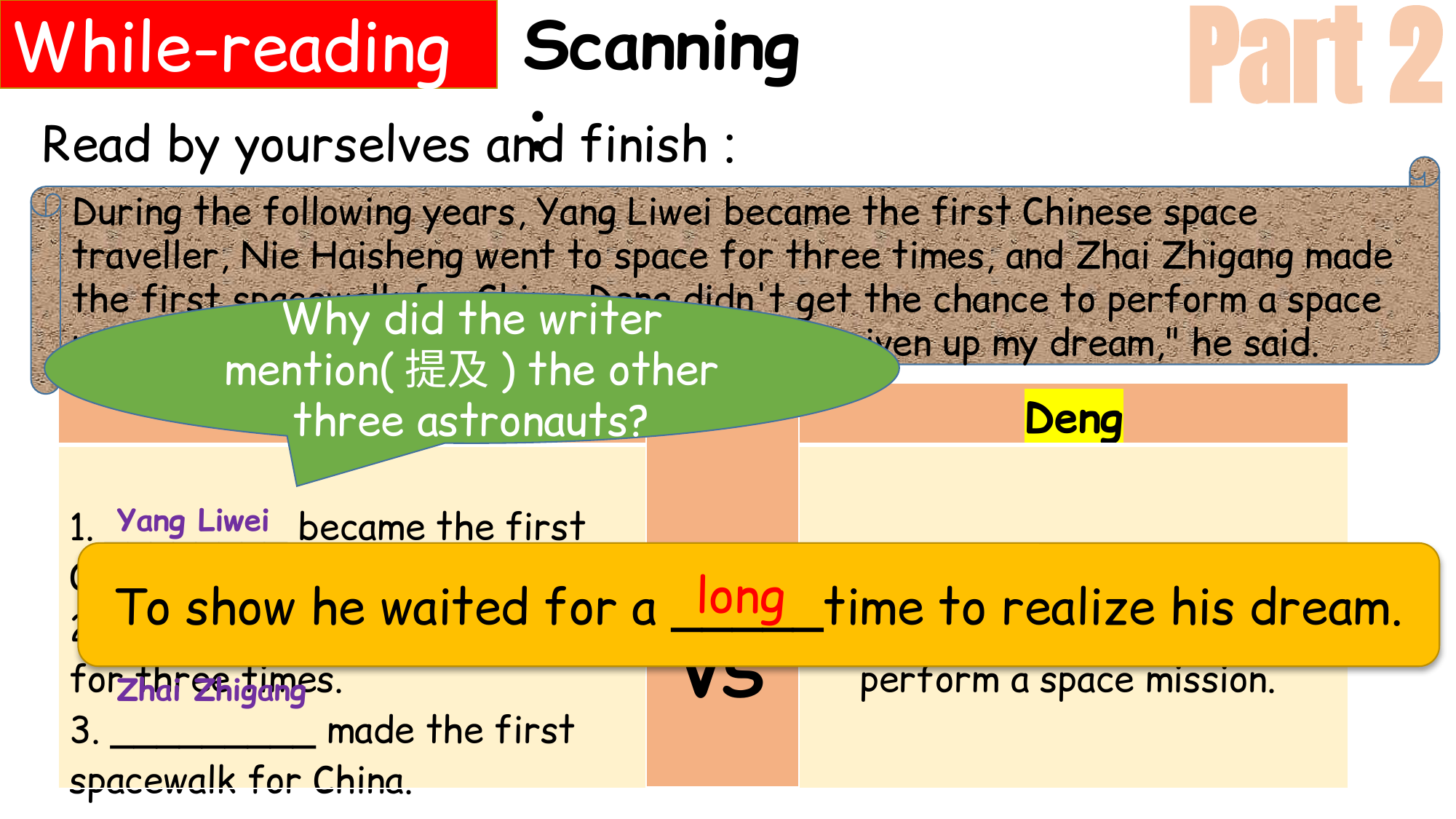

While-reading
Part 2
Scanning:
Read by yourselves and finish :
During the following years, Yang Liwei became the first Chinese space traveller, Nie Haisheng went to space for three times, and Zhai Zhigang made the first spacewalk for China. Deng didn't get the chance to perform a space mission.“T was once in tears,but I have never given up my dream," he said.
Why did the writer mention(提及) the other three astronauts?
| Peers | VS | Deng |
| --- | --- | --- |
| 1. \_\_\_\_\_\_\_\_ became the first Chinese space traveller. 2. \_\_\_\_\_\_\_\_\_ went to the space for three times. 3. \_\_\_\_\_\_\_\_\_ made the first spacewalk for China. |  | He \_\_\_\_\_\_ get the chance to perform a space mission. |
Yang Liwei
To show he waited for a _____time to realize his dream.
long
didn’t
Nie Haisheng
Zhai Zhigang